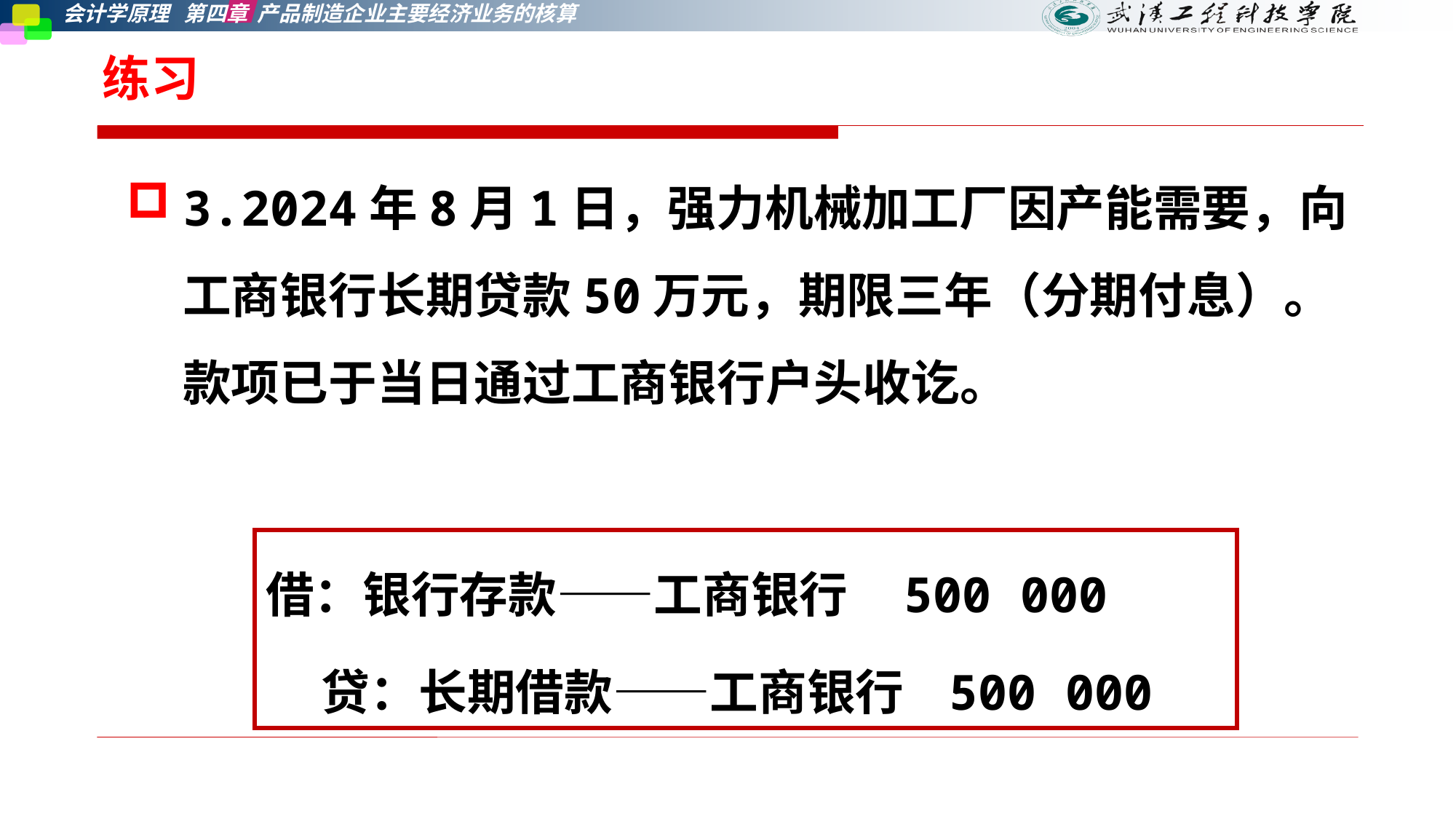

# 练习
3.2024年8月1日，强力机械加工厂因产能需要，向工商银行长期贷款50万元，期限三年（分期付息）。款项已于当日通过工商银行户头收讫。
借：银行存款——工商银行    500 000
    贷：长期借款——工商银行   500 000